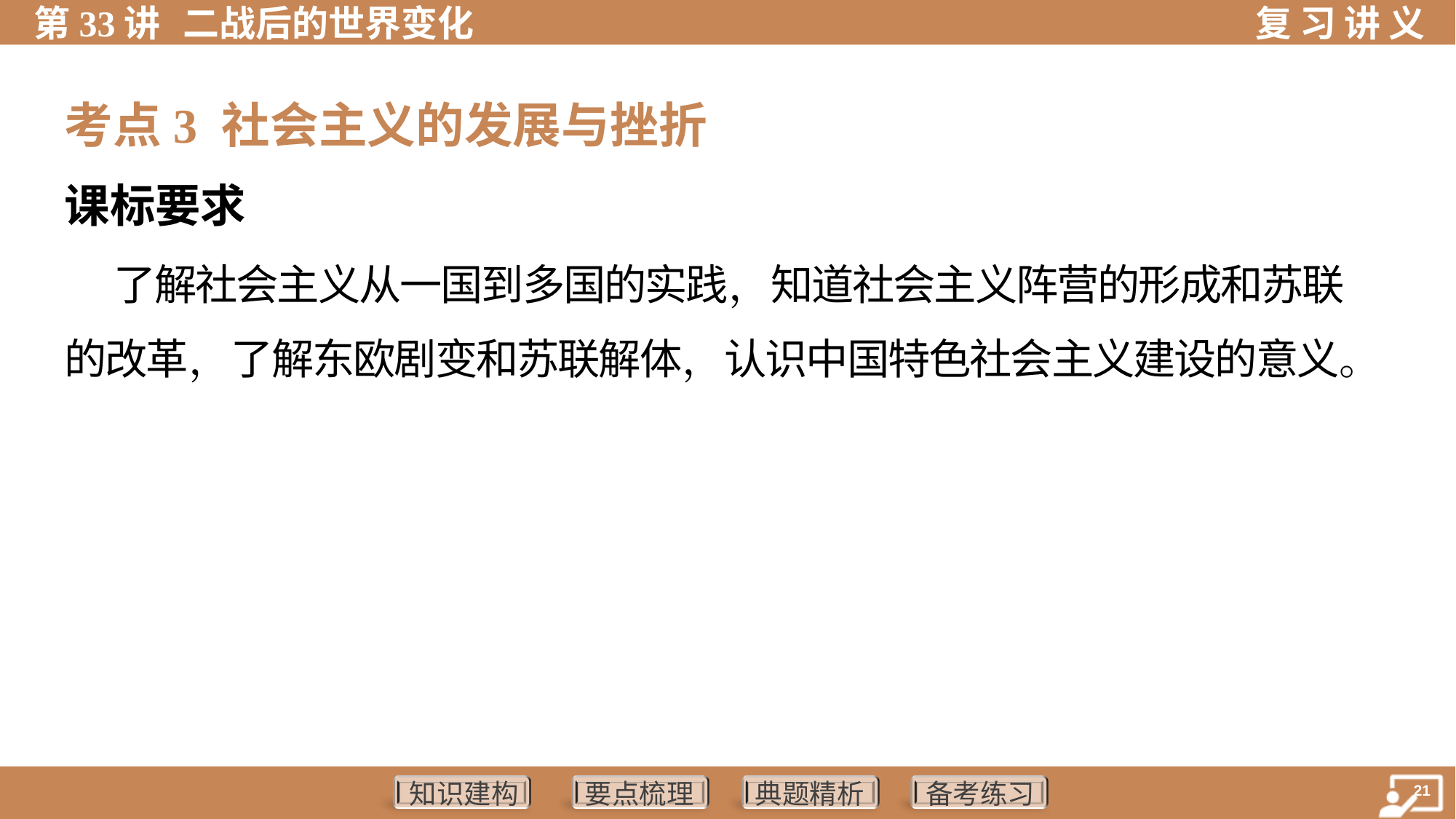

考点3 社会主义的发展与挫折
课标要求
    了解社会主义从一国到多国的实践，知道社会主义阵营的形成和苏联
的改革，了解东欧剧变和苏联解体，认识中国特色社会主义建设的意义。